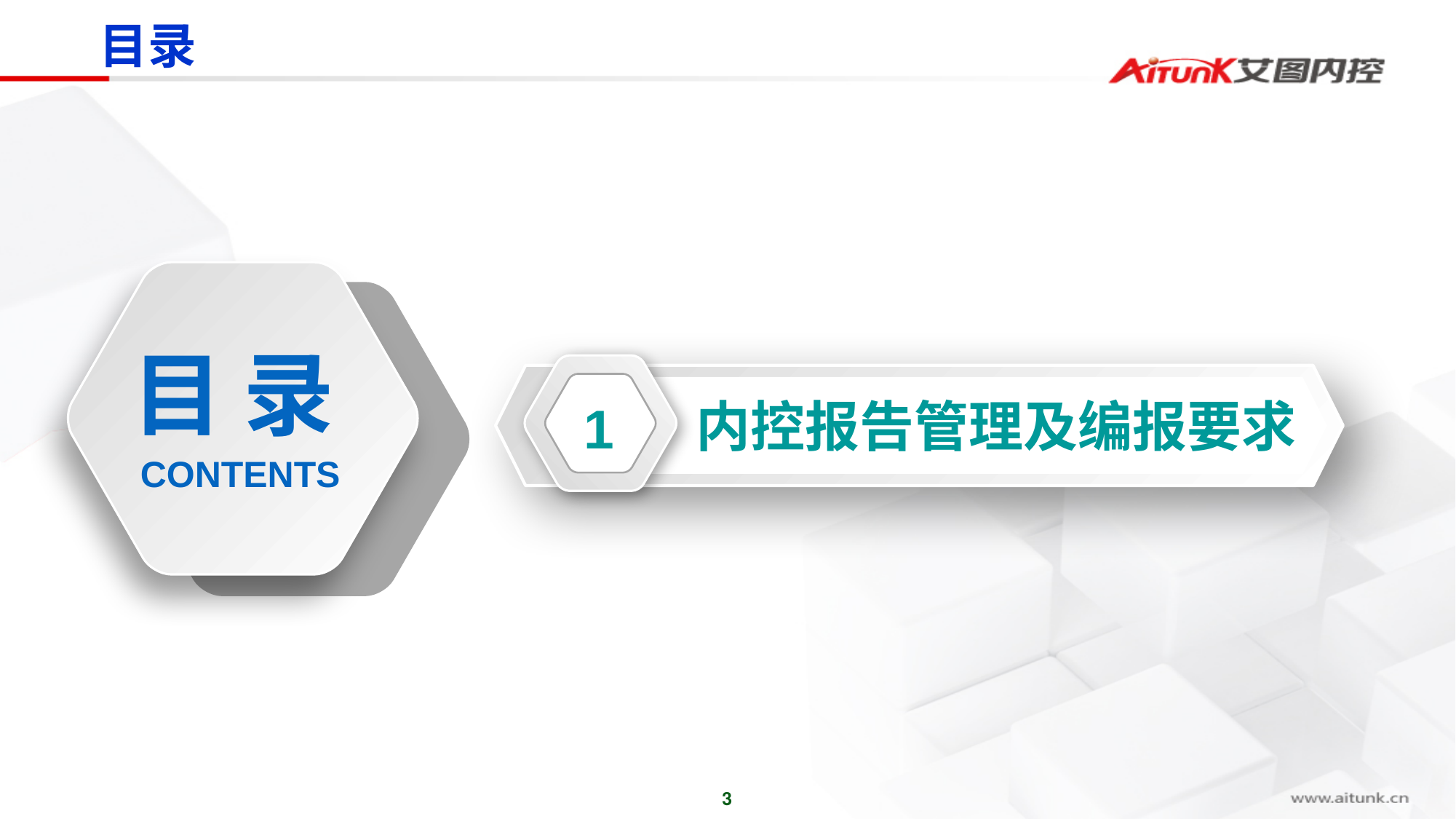

目录

目 录

内控报告管理及编报要求
1
CONTENTS
3